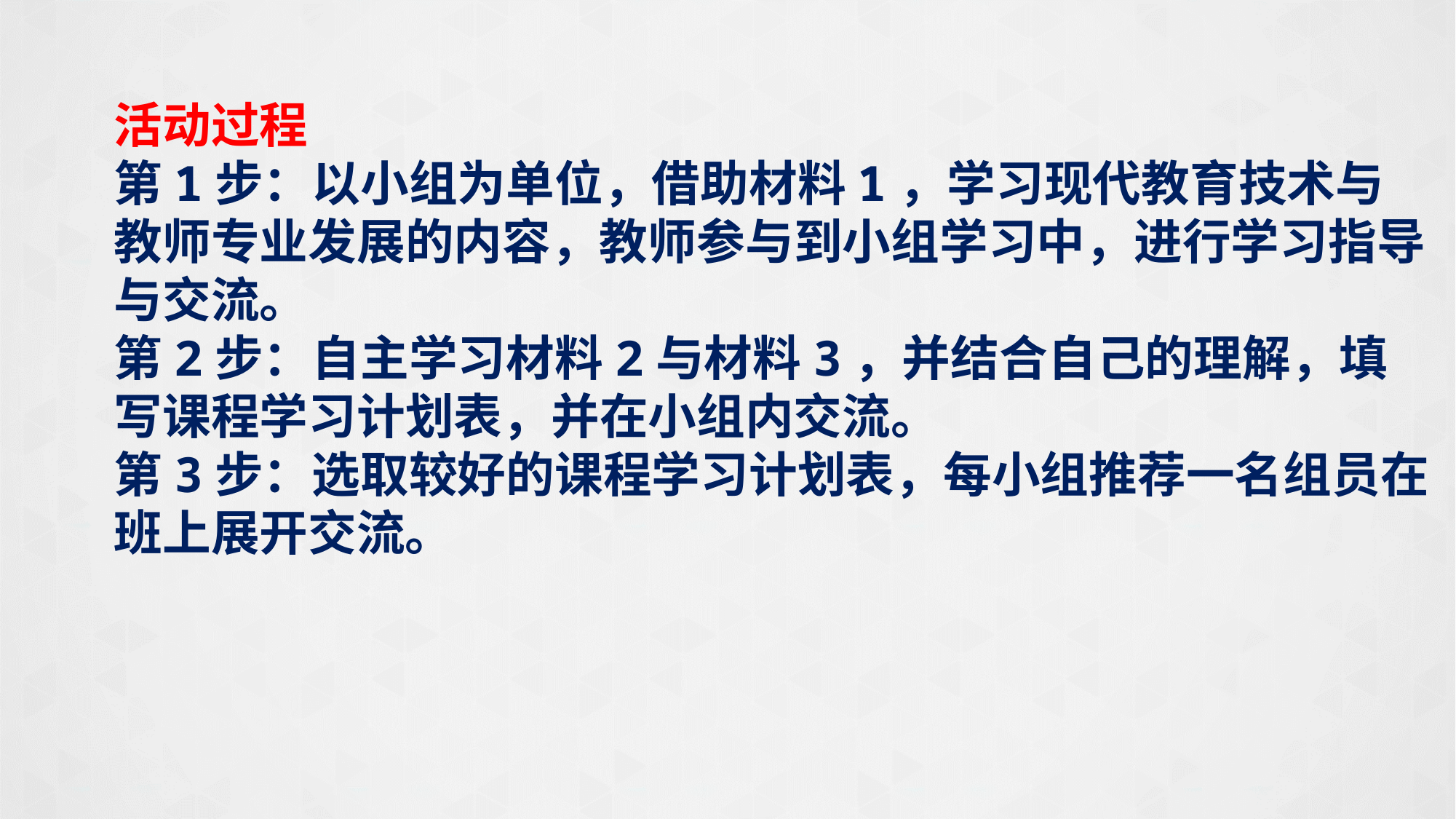

活动过程
第1步：以小组为单位，借助材料1，学习现代教育技术与教师专业发展的内容，教师参与到小组学习中，进行学习指导与交流。
第2步：自主学习材料2与材料3，并结合自己的理解，填写课程学习计划表，并在小组内交流。
第3步：选取较好的课程学习计划表，每小组推荐一名组员在班上展开交流。